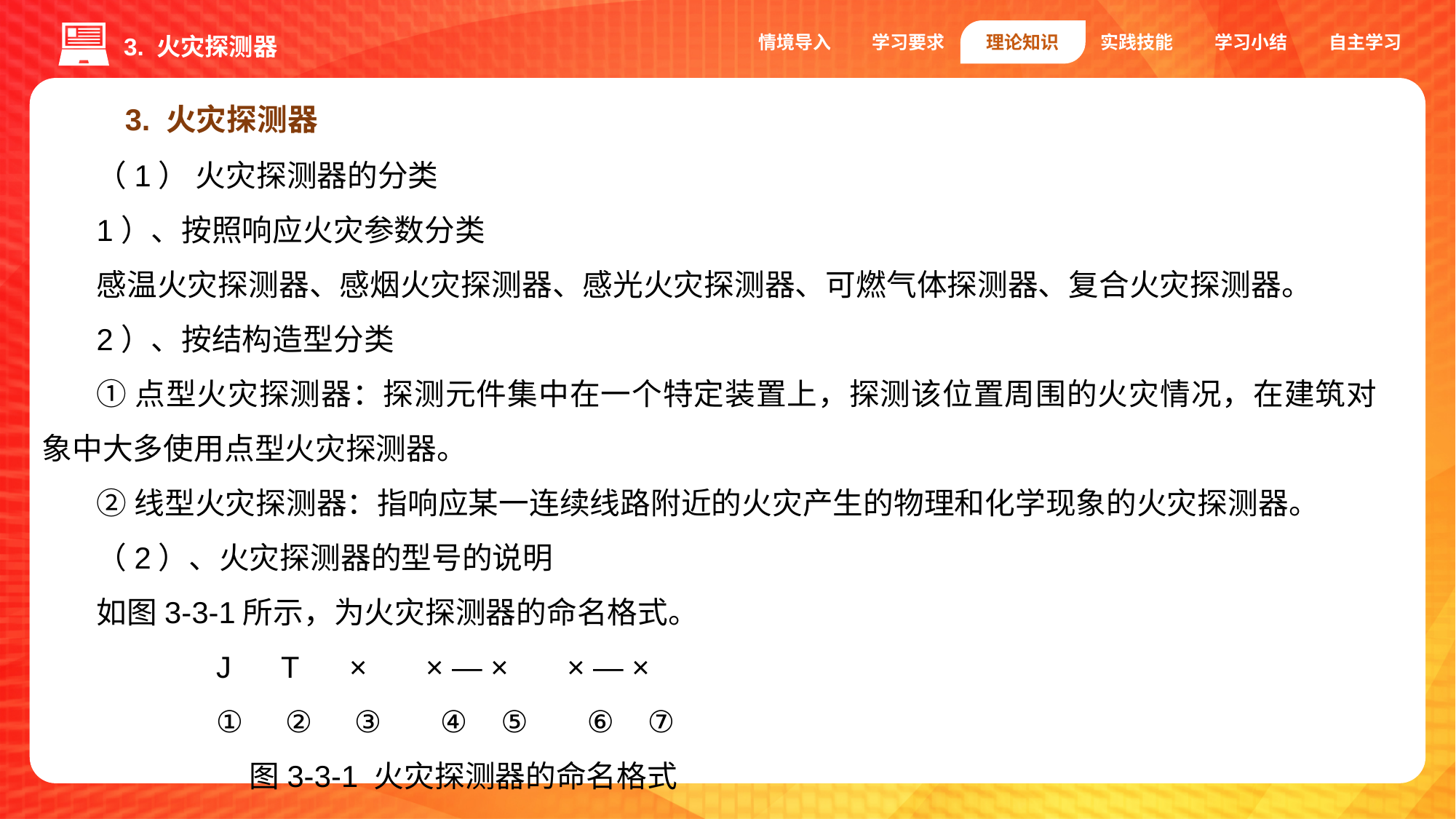

情境导入
学习要求
理论知识
实践技能
学习小结
自主学习

3. 火灾探测器
3. 火灾探测器
（1） 火灾探测器的分类
1）、按照响应火灾参数分类
感温火灾探测器、感烟火灾探测器、感光火灾探测器、可燃气体探测器、复合火灾探测器。
2）、按结构造型分类
①点型火灾探测器：探测元件集中在一个特定装置上，探测该位置周围的火灾情况，在建筑对象中大多使用点型火灾探测器。
②线型火灾探测器：指响应某一连续线路附近的火灾产生的物理和化学现象的火灾探测器。
（2）、火灾探测器的型号的说明
如图3-3-1所示，为火灾探测器的命名格式。
                 J      T      ×       × — ×       × — ×
                 ①     ②     ③       ④    ⑤       ⑥    ⑦
                         图3-3-1 火灾探测器的命名格式